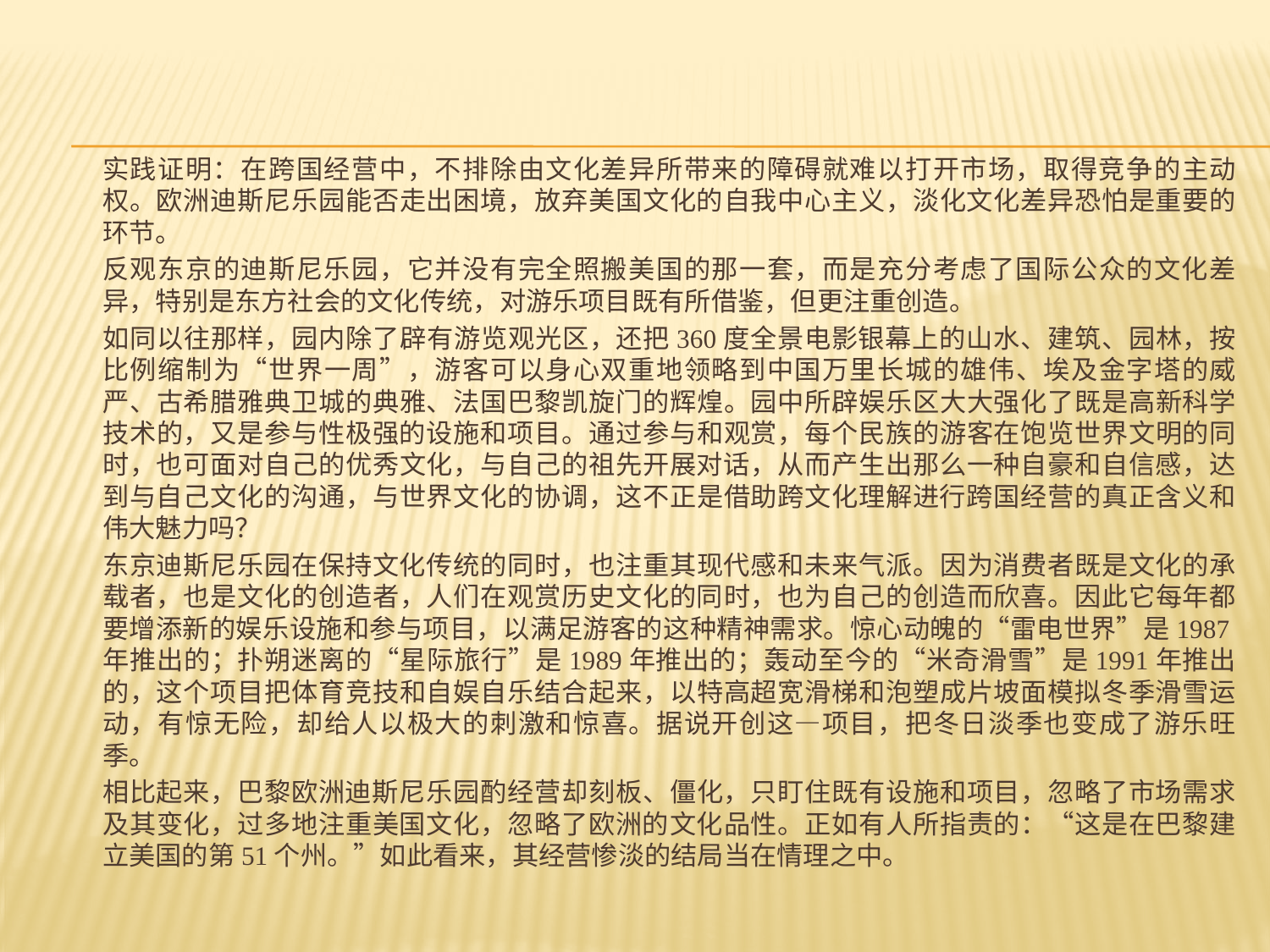

实践证明：在跨国经营中，不排除由文化差异所带来的障碍就难以打开市场，取得竞争的主动权。欧洲迪斯尼乐园能否走出困境，放弃美国文化的自我中心主义，淡化文化差异恐怕是重要的环节。
反观东京的迪斯尼乐园，它并没有完全照搬美国的那一套，而是充分考虑了国际公众的文化差异，特别是东方社会的文化传统，对游乐项目既有所借鉴，但更注重创造。
如同以往那样，园内除了辟有游览观光区，还把360度全景电影银幕上的山水、建筑、园林，按比例缩制为“世界一周”，游客可以身心双重地领略到中国万里长城的雄伟、埃及金字塔的威严、古希腊雅典卫城的典雅、法国巴黎凯旋门的辉煌。园中所辟娱乐区大大强化了既是高新科学技术的，又是参与性极强的设施和项目。通过参与和观赏，每个民族的游客在饱览世界文明的同时，也可面对自己的优秀文化，与自己的祖先开展对话，从而产生出那么一种自豪和自信感，达到与自己文化的沟通，与世界文化的协调，这不正是借助跨文化理解进行跨国经营的真正含义和伟大魅力吗？
东京迪斯尼乐园在保持文化传统的同时，也注重其现代感和未来气派。因为消费者既是文化的承载者，也是文化的创造者，人们在观赏历史文化的同时，也为自己的创造而欣喜。因此它每年都要增添新的娱乐设施和参与项目，以满足游客的这种精神需求。惊心动魄的“雷电世界”是1987年推出的；扑朔迷离的“星际旅行”是1989年推出的；轰动至今的“米奇滑雪”是1991年推出的，这个项目把体育竞技和自娱自乐结合起来，以特高超宽滑梯和泡塑成片坡面模拟冬季滑雪运动，有惊无险，却给人以极大的刺激和惊喜。据说开创这—项目，把冬日淡季也变成了游乐旺季。
相比起来，巴黎欧洲迪斯尼乐园酌经营却刻板、僵化，只盯住既有设施和项目，忽略了市场需求及其变化，过多地注重美国文化，忽略了欧洲的文化品性。正如有人所指责的：“这是在巴黎建立美国的第51个州。”如此看来，其经营惨淡的结局当在情理之中。